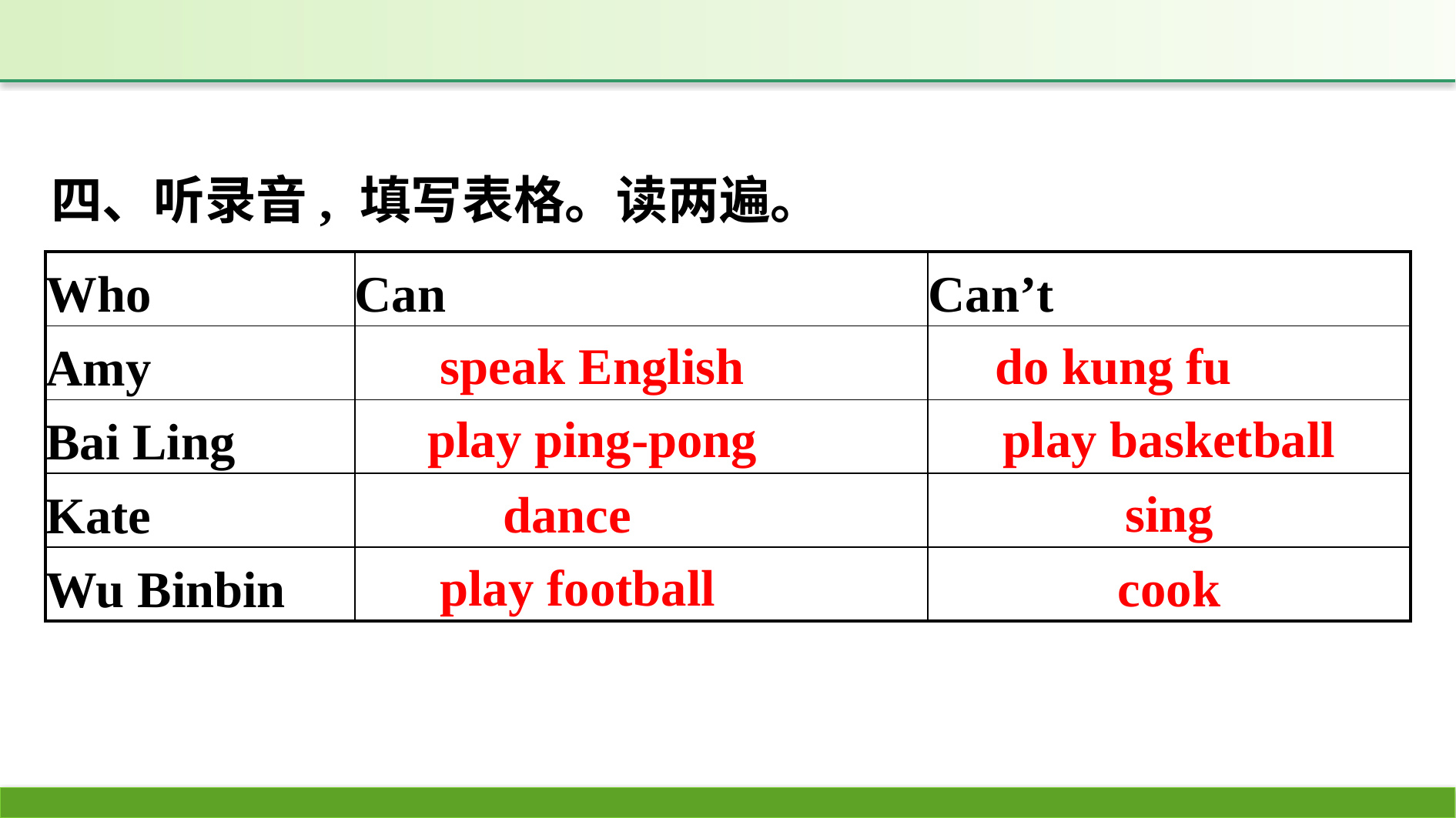

四、听录音, 填写表格。读两遍。
| Who | Can | Can’t |
| --- | --- | --- |
| Amy |  |  |
| Bai Ling |  |  |
| Kate |  |  |
| Wu Binbin |  |  |
speak English
do kung fu
play ping-pong
play basketball
sing
dance
play football
cook